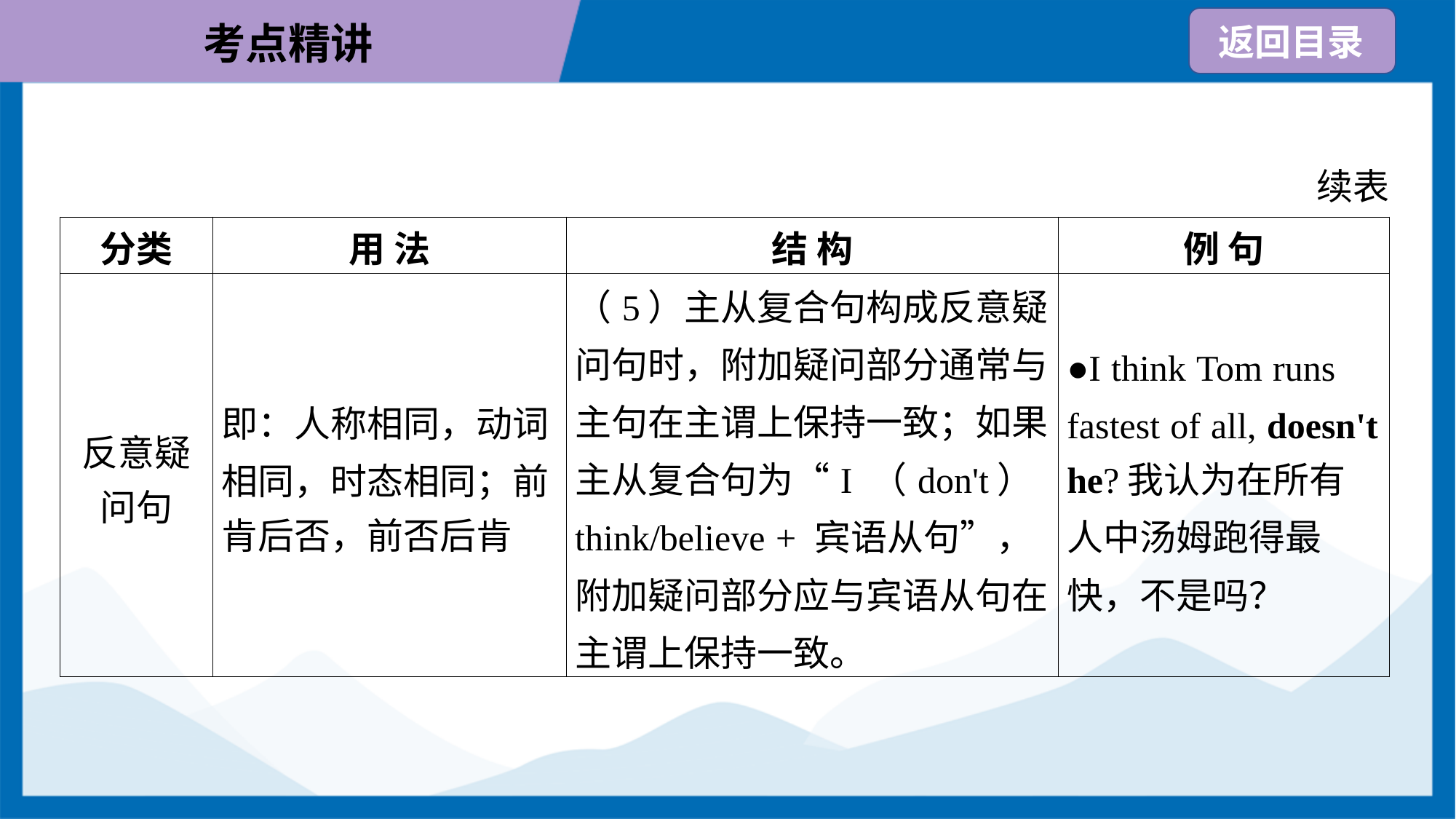

续表
| 分类 | 用 法 | 结 构 | 例 句 |
| --- | --- | --- | --- |
| 反意疑 问句 | 即：人称相同，动词 相同，时态相同；前 肯后否，前否后肯 | （5）主从复合句构成反意疑问句时，附加疑问部分通常与主句在主谓上保持一致；如果主从复合句为“I （don't） think/believe + 宾语从句”，附加疑问部分应与宾语从句在主谓上保持一致。 | ●I think Tom runs fastest of all, doesn't he?我认为在所有人中汤姆跑得最快，不是吗？ |